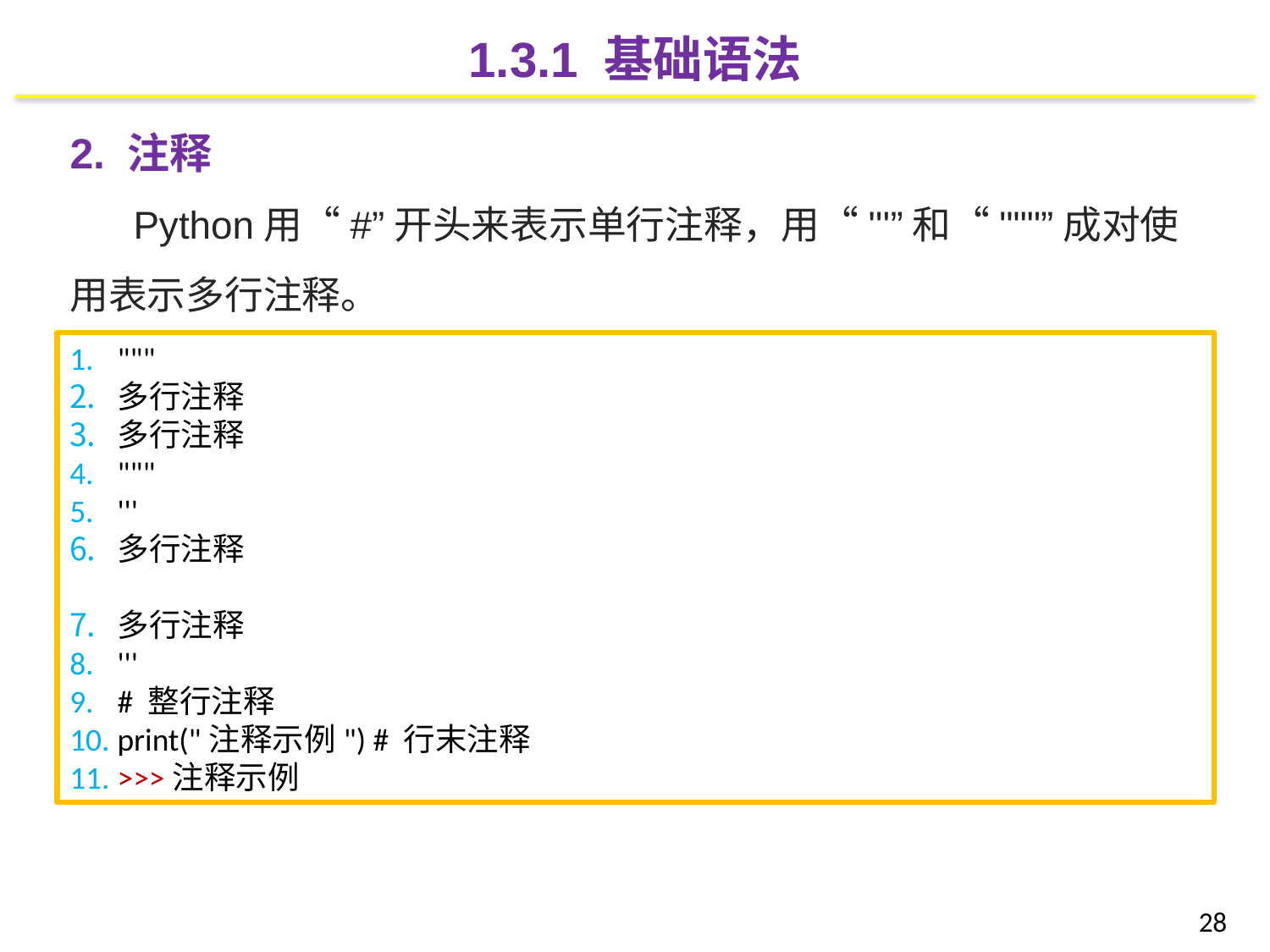

1.3.1 基础语法
2. 注释
Python用“#”开头来表示单行注释，用“'''”和“"""”成对使用表示多行注释。
"""
多行注释
多行注释
"""
'''
多行注释

多行注释
'''
# 整行注释
print("注释示例") # 行末注释
>>>注释示例
28